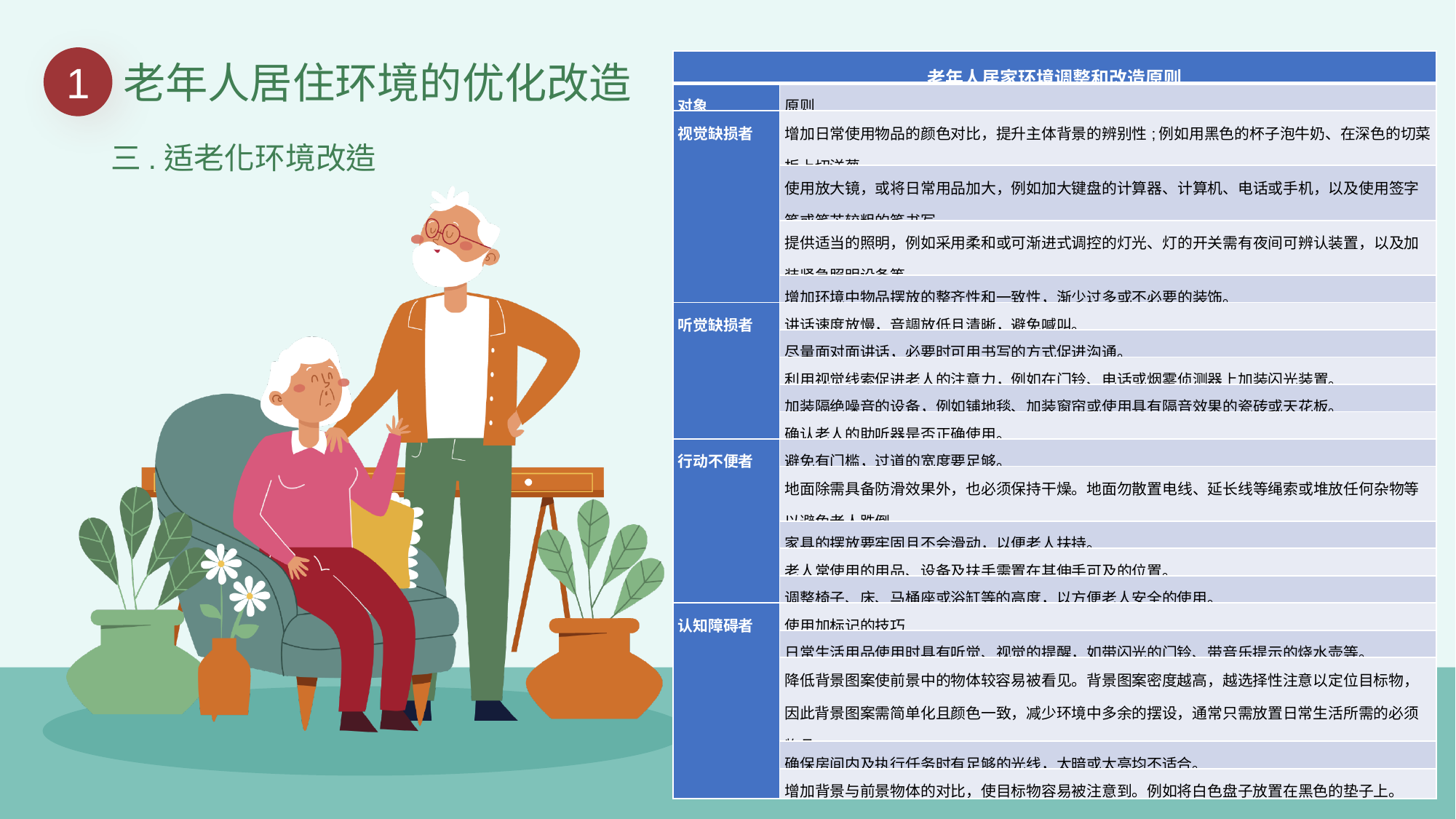

1
老年人居住环境的优化改造

| 老年人居家环境调整和改造原则 |  |
| --- | --- |
| 对象 | 原则 |
| 视觉缺损者 | 增加日常使用物品的颜色对比，提升主体背景的辨别性;例如用黑色的杯子泡牛奶、在深色的切菜板上切洋葱。 |
|  | 使用放大镜，或将日常用品加大，例如加大键盘的计算器、计算机、电话或手机，以及使用签字笔或笔芯较粗的笔书写。 |
|  | 提供适当的照明，例如采用柔和或可渐进式调控的灯光、灯的开关需有夜间可辨认装置，以及加装紧急照明设备等。 |
|  | 增加环境中物品摆放的整齐性和一致性，渐少过多或不必要的装饰。 |
| 听觉缺损者 | 讲话速度放慢，音調放低且清晰，避免喊叫。 |
|  | 尽量面对面讲话，必要时可用书写的方式促进沟通。 |
|  | 利用视觉线索促进老人的注意力，例如在门铃、电话或烟雾侦测器上加装闪光装置。 |
|  | 加装隔绝噪音的设备，例如铺地毯、加装窗帘或使用具有隔音效果的瓷砖或天花板。 |
|  | 确认老人的助听器是否正确使用。 |
| 行动不便者 | 避免有门槛，过道的宽度要足够。 |
|  | 地面除需具备防滑效果外，也必须保持干燥。地面勿散置电线、延长线等绳索或堆放任何杂物等以避免老人跌倒。 |
|  | 家具的摆放要牢固且不会滑动，以便老人扶持。 |
|  | 老人常使用的用品、设备及扶手需置在其伸手可及的位置。 |
|  | 调整椅子、床、马桶座或浴缸等的高度，以方便老人安全的使用。 |
| 认知障碍者 | 使用加标记的技巧 |
|  | 日常生活用品使用时具有听觉、视觉的提醒，如带闪光的门铃、带音乐提示的烧水壶等。 |
|  | 降低背景图案使前景中的物体较容易被看见。背景图案密度越高，越选择性注意以定位目标物，因此背景图案需简单化且颜色一致，减少环境中多余的摆设，通常只需放置日常生活所需的必须物品。 |
|  | 确保房间内及执行任务时有足够的光线，太暗或太亮均不适合。 |
|  | 增加背景与前景物体的对比，使目标物容易被注意到。例如将白色盘子放置在黑色的垫子上。 |
三.适老化环境改造